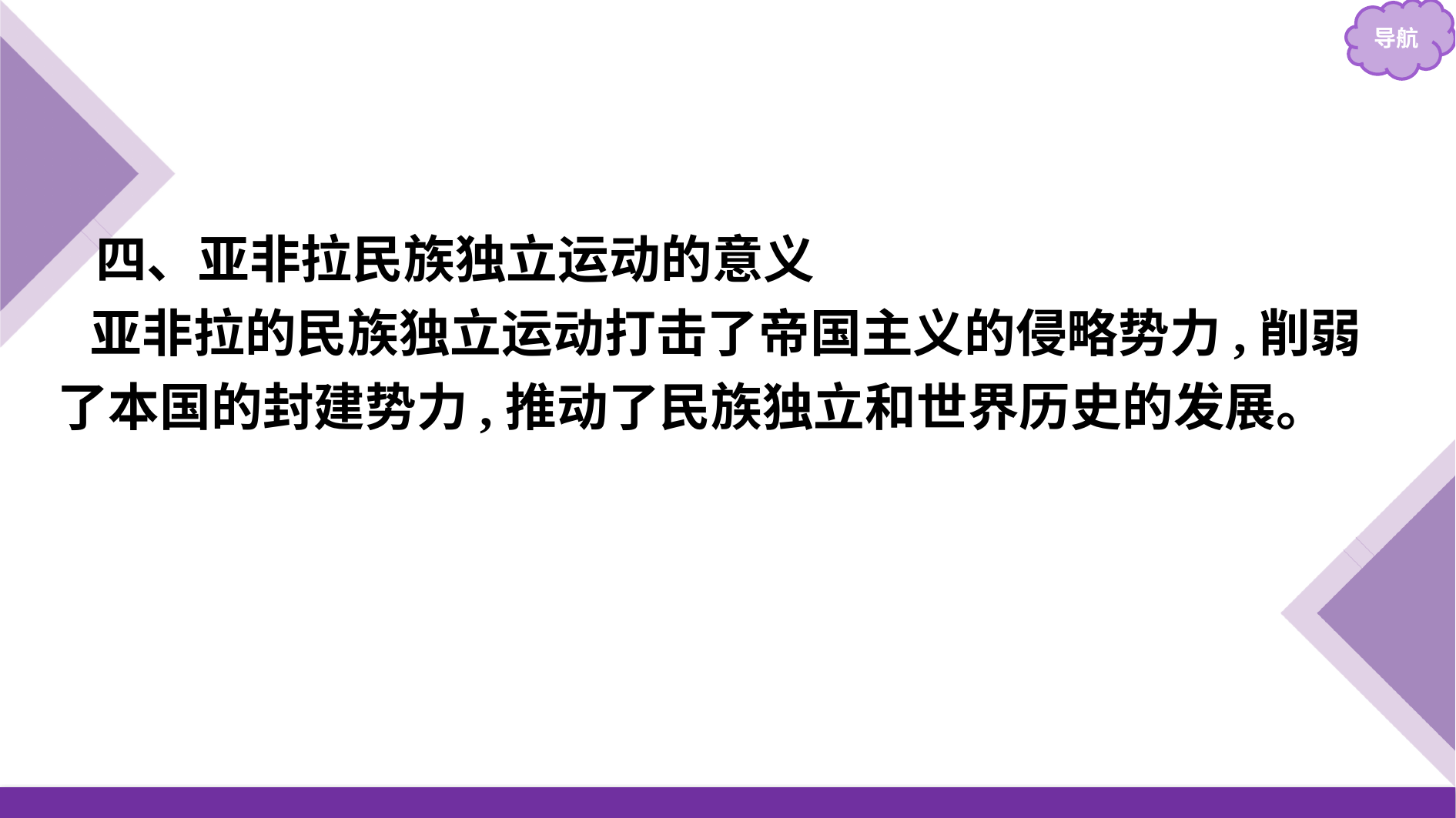

四、亚非拉民族独立运动的意义
亚非拉的民族独立运动打击了帝国主义的侵略势力,削弱了本国的封建势力,推动了民族独立和世界历史的发展。